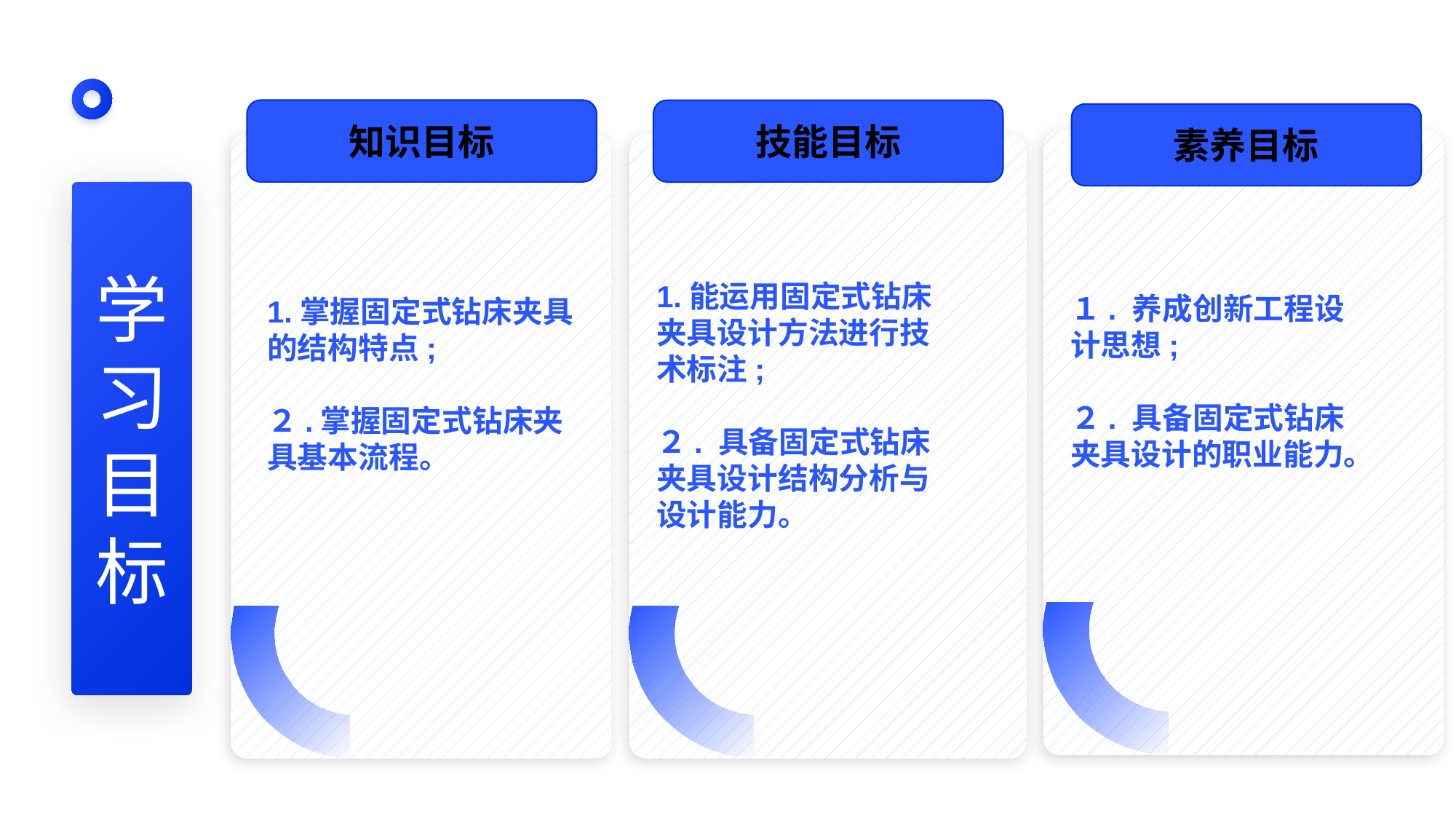

知识目标
技能目标
素养目标

１. 养成创新工程设计思想;

２. 具备固定式钻床夹具设计的职业能力。

1.能运用固定式钻床夹具设计方法进行技术标注;

２. 具备固定式钻床夹具设计结构分析与设计能力。

学
习
目
标
1.掌握固定式钻床夹具的结构特点;

２.掌握固定式钻床夹具基本流程。